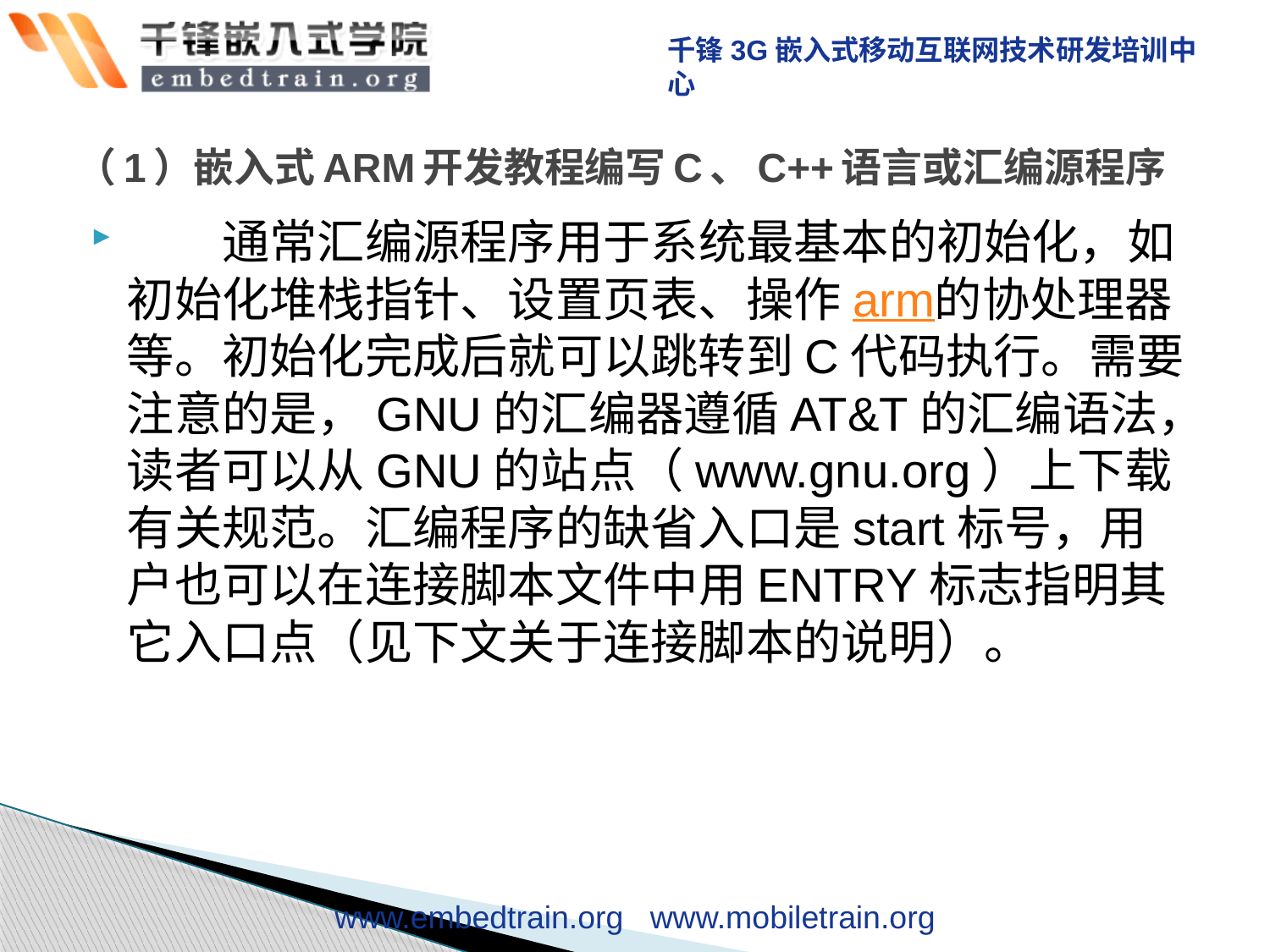

# （1）嵌入式ARM开发教程编写C、C++语言或汇编源程序
　　通常汇编源程序用于系统最基本的初始化，如初始化堆栈指针、设置页表、操作arm的协处理器等。初始化完成后就可以跳转到C代码执行。需要注意的是，GNU的汇编器遵循AT&T的汇编语法，读者可以从GNU的站点（www.gnu.org）上下载有关规范。汇编程序的缺省入口是start标号，用户也可以在连接脚本文件中用ENTRY标志指明其它入口点（见下文关于连接脚本的说明）。